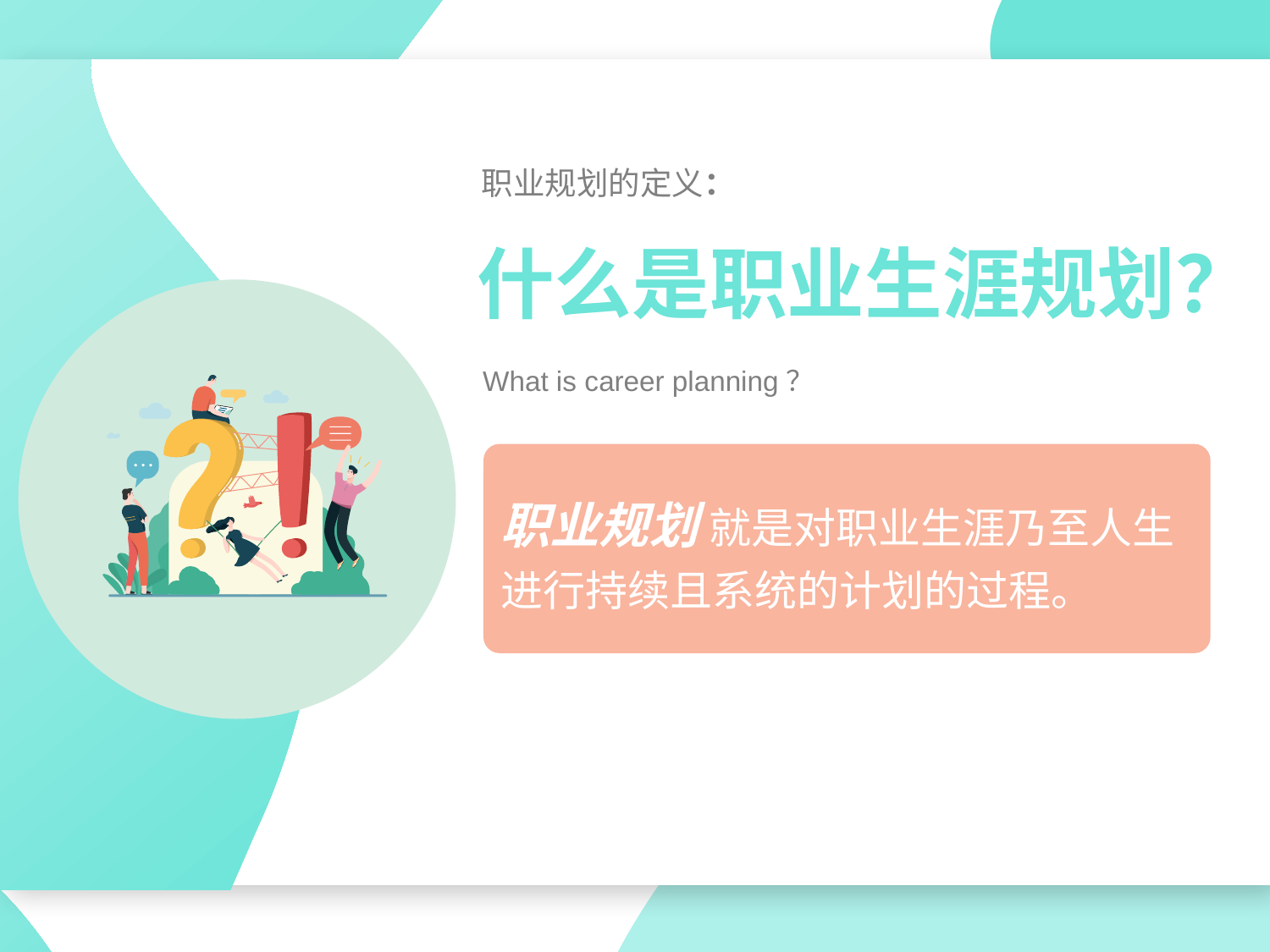

职业规划的定义：
什么是职业生涯规划？

What is career planning？

职业规划 就是对职业生涯乃至人生进行持续且系统的计划的过程。